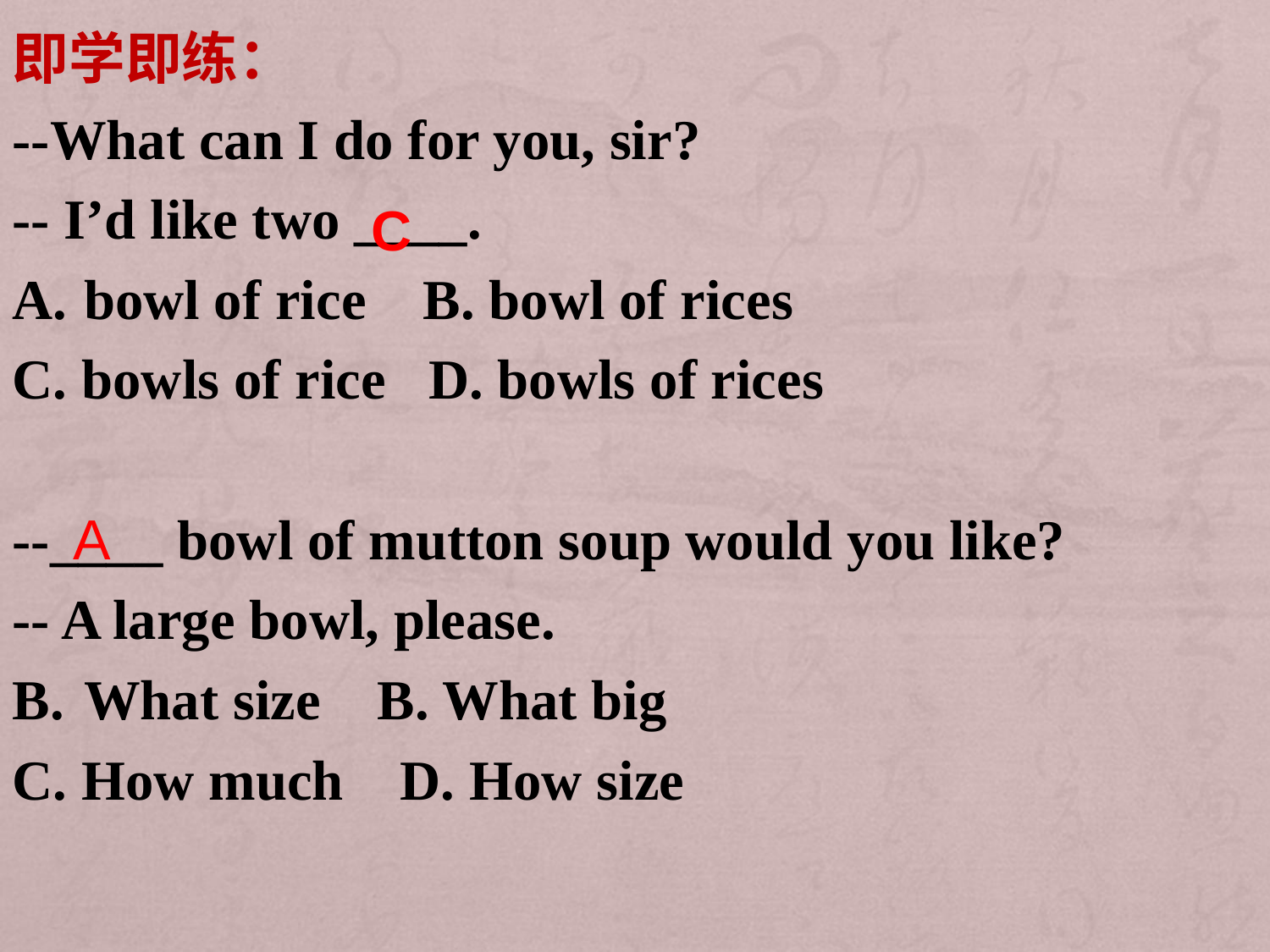

即学即练：
--What can I do for you, sir?
-- I’d like two ____.
bowl of rice    B. bowl of rices
C. bowls of rice   D. bowls of rices

--____ bowl of mutton soup would you like?
-- A large bowl, please.
What size    B. What big
C. How much    D. How size

C
A